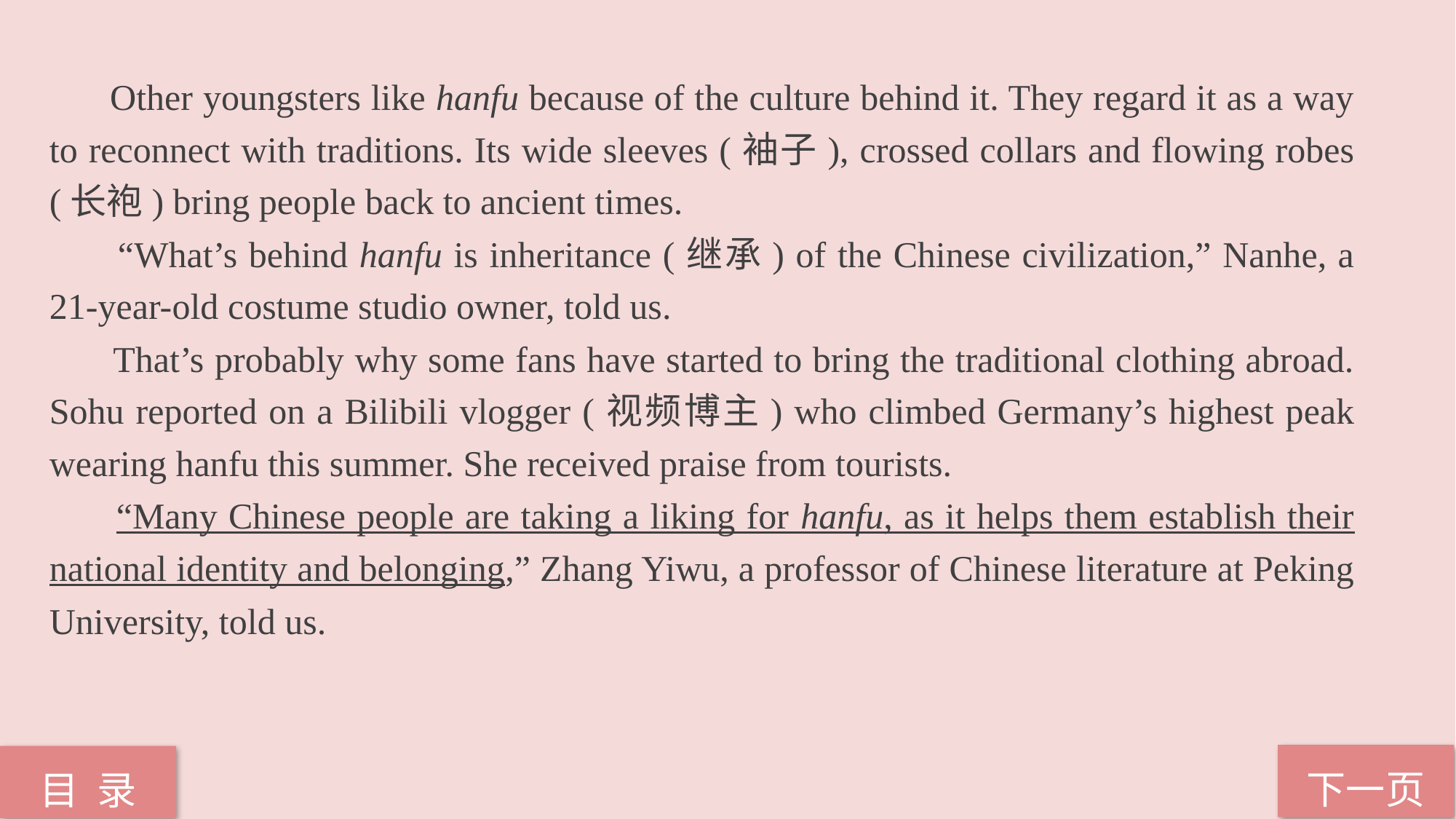

Other youngsters like hanfu because of the culture behind it. They regard it as a way to reconnect with traditions. Its wide sleeves (袖子), crossed collars and flowing robes (长袍) bring people back to ancient times.
      “What’s behind hanfu is inheritance (继承) of the Chinese civilization,” Nanhe, a 21-year-old costume studio owner, told us.
      That’s probably why some fans have started to bring the traditional clothing abroad. Sohu reported on a Bilibili vlogger (视频博主) who climbed Germany’s highest peak wearing hanfu this summer. She received praise from tourists.
      “Many Chinese people are taking a liking for hanfu, as it helps them establish their national identity and belonging,” Zhang Yiwu, a professor of Chinese literature at Peking
University, told us.